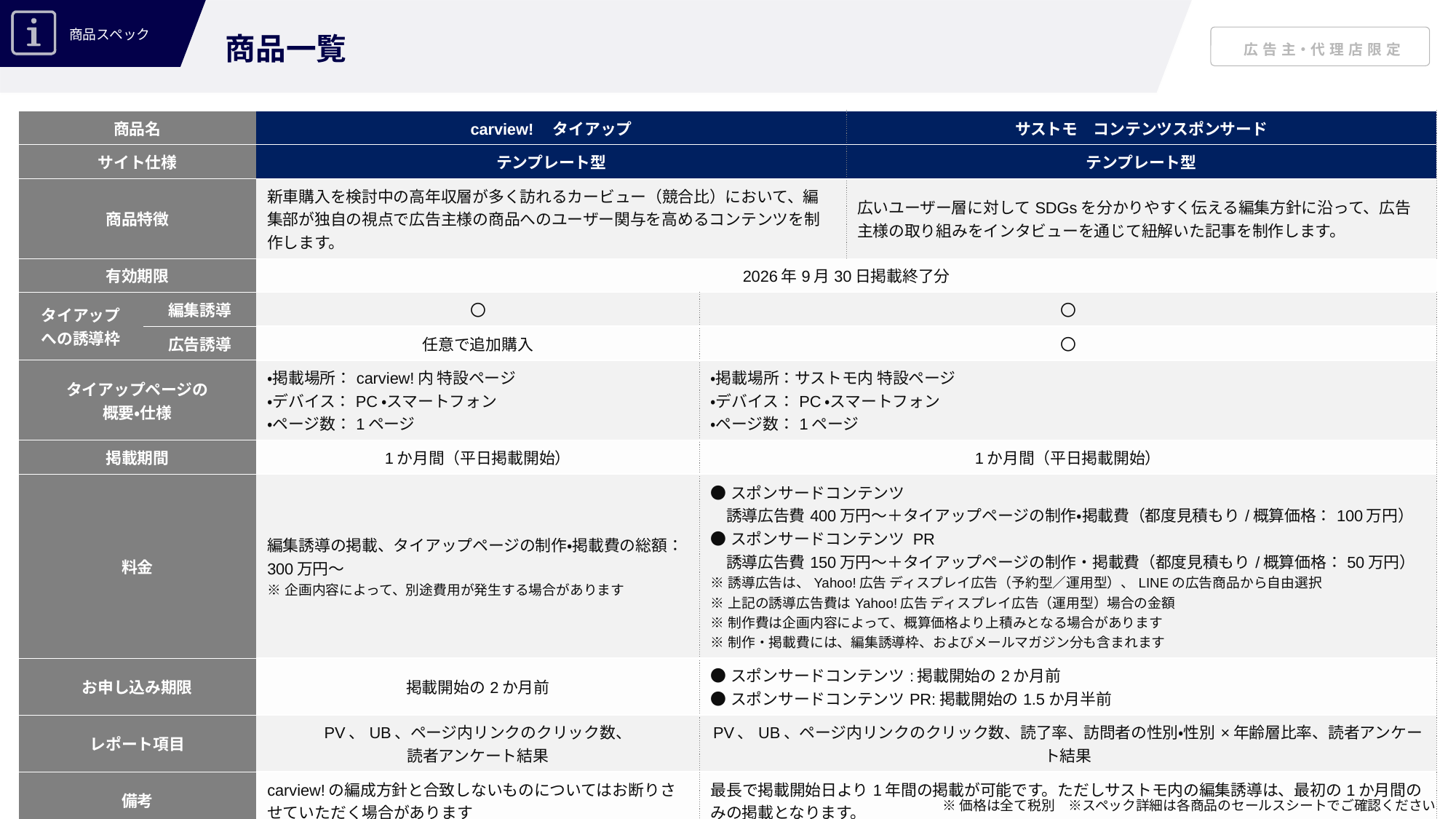

商品一覧
| 商品名 |  | carview!　タイアップ |  | サストモ　コンテンツスポンサード |
| --- | --- | --- | --- | --- |
| サイト仕様 |  | テンプレート型 |  | テンプレート型 |
| 商品特徴 |  | 新車購入を検討中の高年収層が多く訪れるカービュー（競合比）において、編集部が独自の視点で広告主様の商品へのユーザー関与を高めるコンテンツを制作します。 |  | 広いユーザー層に対してSDGsを分かりやすく伝える編集方針に沿って、広告主様の取り組みをインタビューを通じて紐解いた記事を制作します。 |
| 有効期限 |  | 2026年9月30日掲載終了分 |  |  |
| タイアップ への誘導枠 | 編集誘導 | 〇 | 〇 | 〇 |
|  | 広告誘導 | 任意で追加購入 | 〇 | 〇 |
| タイアップページの 概要・仕様 |  | ・掲載場所：carview!内 特設ページ ・デバイス：PC・スマートフォン ・ページ数：1ページ | ・掲載場所：サストモ内 特設ページ ・デバイス：PC・スマートフォン ・ページ数：1ページ | ・掲載場所：サストモ内 特設ページ ・デバイス：PC・スマートフォン ・ページ数：1ページ |
| 掲載期間 |  | 1か月間（平日掲載開始） | 1か月間（平日掲載開始） | 1か月間（平日掲載開始） |
| 料金 |  | 編集誘導の掲載、タイアップページの制作・掲載費の総額：300万円〜 ※企画内容によって、別途費用が発生する場合があります | ●スポンサードコンテンツ 　誘導広告費400万円～＋タイアップページの制作・掲載費（都度見積もり/概算価格：100万円） ●スポンサードコンテンツ PR 　誘導広告費150万円～＋タイアップページの制作・掲載費（都度見積もり/概算価格：50万円） ※誘導広告は、Yahoo!広告 ディスプレイ広告（予約型／運用型）、LINEの広告商品から自由選択 ※上記の誘導広告費はYahoo!広告 ディスプレイ広告（運用型）場合の金額 ※制作費は企画内容によって、概算価格より上積みとなる場合があります ※制作・掲載費には、編集誘導枠、およびメールマガジン分も含まれます | ●スポンサードコンテンツ 　誘導広告費850万円～ 　＋タイアップページの制作・掲載費（都度見積もり/概算価格：150万円） ●スポンサードコンテンツライト 　誘導広告費400万円～ 　＋タイアップページの制作・掲載費（都度見積もり/概算価格：100万円） ●PRタイアップ 　誘導広告費150万円～ 　＋タイアップページの制作・掲載費（都度見積もり/概算価格：50万円） ※誘導広告は、Yahoo!広告 ディスプレイ広告（予約型／運用型）、LINEの広告商品から自由選択 ※上記の誘導広告費はYahoo!広告 ディスプレイ広告（運用型）場合の金額。 Yahoo!広告 ディスプレイ広告（予約型）、予約型の場合は500万円～ ※制作費は企画内容によって、概算価格より上積みとなる場合があります ※制作・掲載費には、編集誘導枠、およびメールマガジン分も含まれます |
| お申し込み期限 |  | 掲載開始の2か月前 | ●スポンサードコンテンツ:掲載開始の2か月前 ●スポンサードコンテンツPR:掲載開始の1.5か月半前 | 掲載開始の2か月半前 |
| レポート項目 |  | PV、UB、ページ内リンクのクリック数、 読者アンケート結果 | PV、UB、ページ内リンクのクリック数、読了率、訪問者の性別・性別×年齢層比率、読者アンケート結果 | PV、UB、ページ内リンクのクリック数、読了率、訪問者の性別・性別×年齢層比率、読者アンケート結果 |
| 備考 |  | carview!の編成方針と合致しないものについてはお断りさせていただく場合があります | 最長で掲載開始日より1年間の掲載が可能です。ただしサストモ内の編集誘導は、最初の1か月間のみの掲載となります。 | 最長で掲載開始日より1年間の掲載が可能です。ただしサストモ内の編集誘導は、最初の1か月間のみの掲載となります。 |
※価格は全て税別　※スペック詳細は各商品のセールスシートでご確認ください